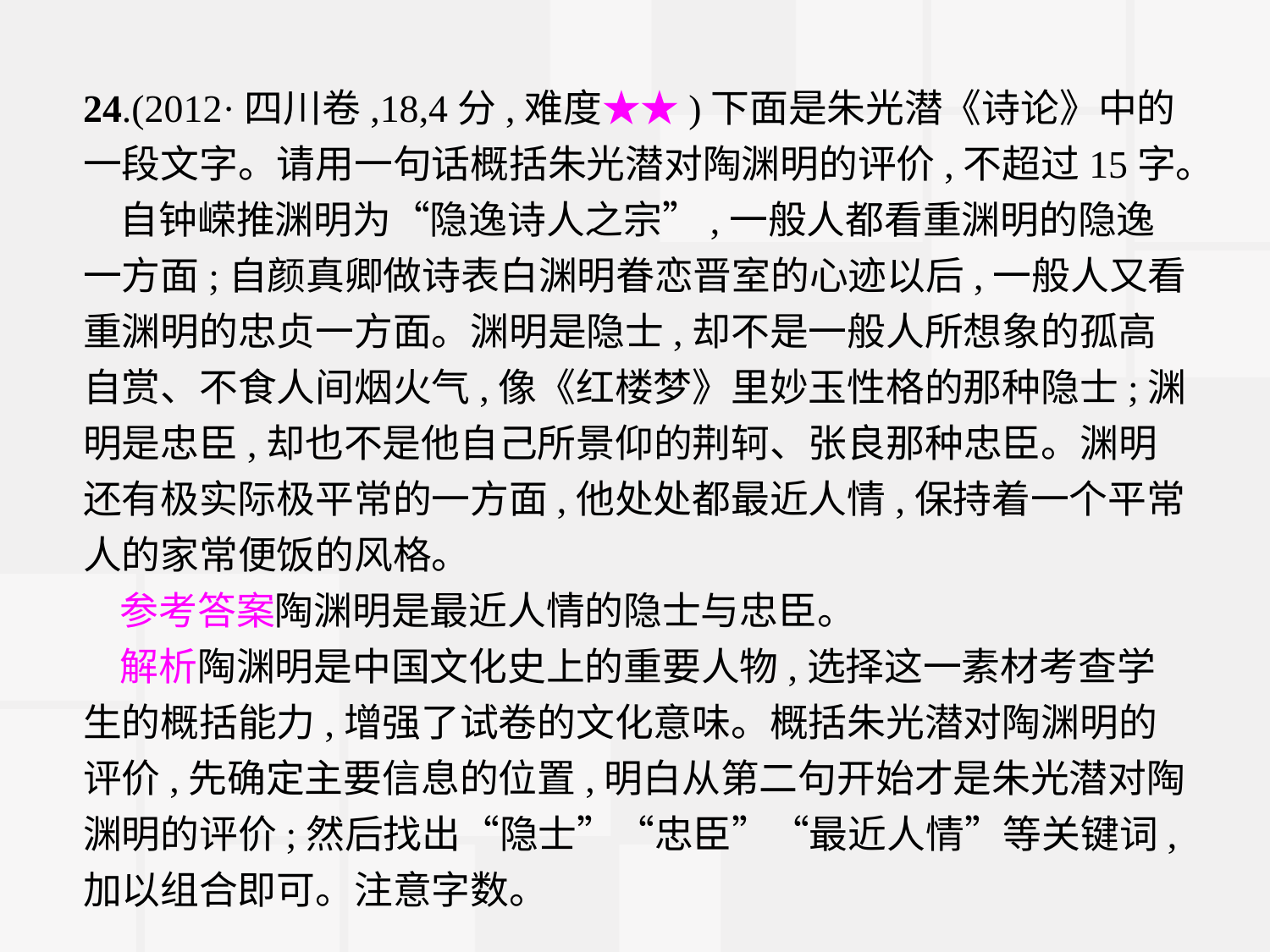

24.(2012·四川卷,18,4分,难度★★)下面是朱光潜《诗论》中的一段文字。请用一句话概括朱光潜对陶渊明的评价,不超过15字。
自钟嵘推渊明为“隐逸诗人之宗”,一般人都看重渊明的隐逸一方面;自颜真卿做诗表白渊明眷恋晋室的心迹以后,一般人又看重渊明的忠贞一方面。渊明是隐士,却不是一般人所想象的孤高自赏、不食人间烟火气,像《红楼梦》里妙玉性格的那种隐士;渊明是忠臣,却也不是他自己所景仰的荆轲、张良那种忠臣。渊明还有极实际极平常的一方面,他处处都最近人情,保持着一个平常人的家常便饭的风格。
参考答案陶渊明是最近人情的隐士与忠臣。
解析陶渊明是中国文化史上的重要人物,选择这一素材考查学生的概括能力,增强了试卷的文化意味。概括朱光潜对陶渊明的评价,先确定主要信息的位置,明白从第二句开始才是朱光潜对陶渊明的评价;然后找出“隐士”“忠臣”“最近人情”等关键词,加以组合即可。注意字数。